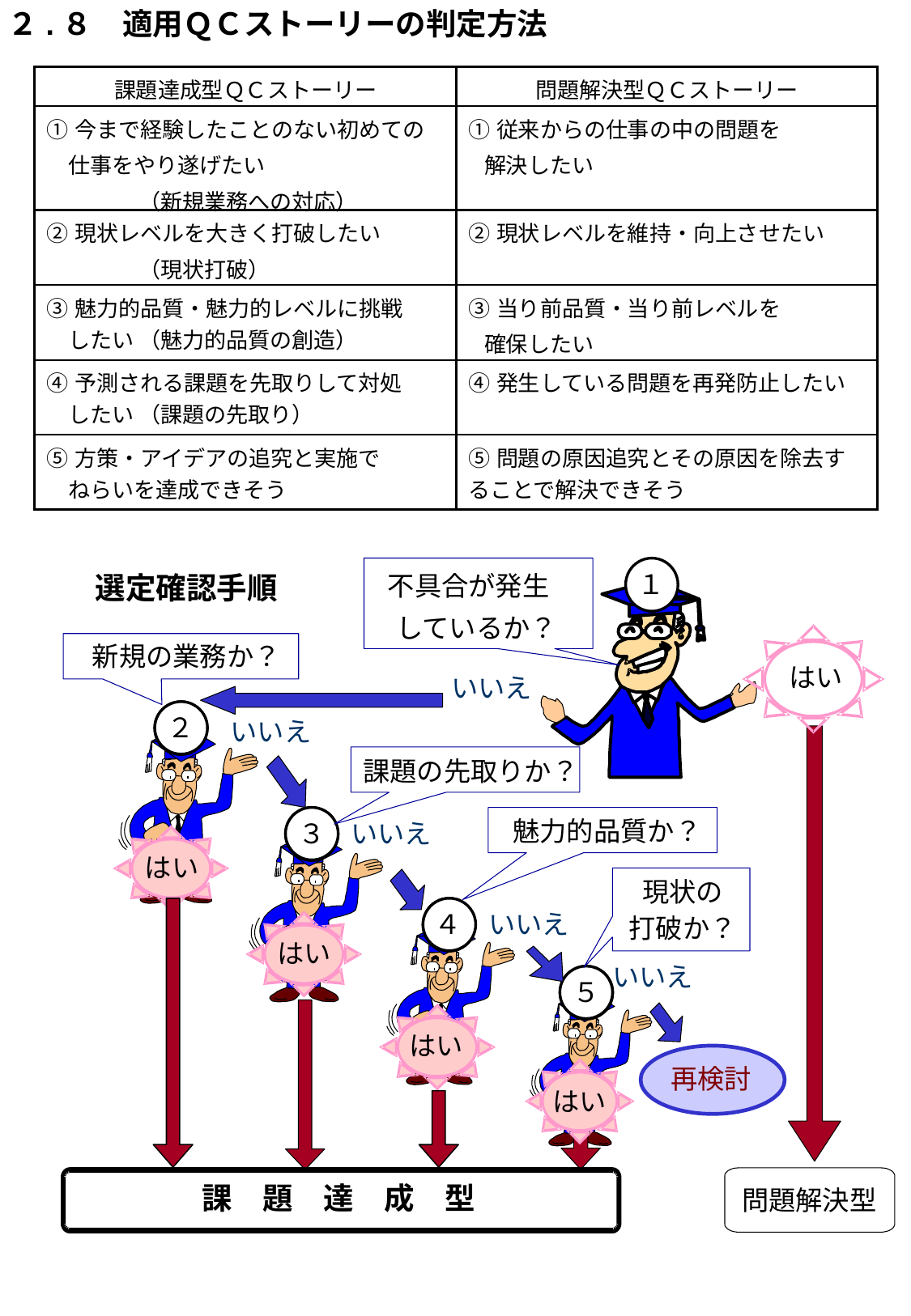

２.８　適用ＱＣストーリーの判定方法
| 課題達成型ＱＣストーリー | 問題解決型ＱＣストーリー |
| --- | --- |
| ①今まで経験したことのない初めての 　仕事をやり遂げたい 　　　　 （新規業務への対応） | ①従来からの仕事の中の問題を 解決したい |
| ②現状レベルを大きく打破したい 　　　　 （現状打破） | ②現状レベルを維持・向上させたい |
| ③魅力的品質・魅力的レベルに挑戦 　したい （魅力的品質の創造） | ③当り前品質・当り前レベルを 確保したい |
| ④予測される課題を先取りして対処 　したい （課題の先取り） | ④発生している問題を再発防止したい |
| ⑤方策・アイデアの追究と実施で 　ねらいを達成できそう | ⑤問題の原因追究とその原因を除去することで解決できそう |

１
選定確認手順
不具合が発生

しているか？

新規の業務か？

はい
いいえ

２
２
いいえ

課題の先取りか？

魅力的品質か？
いいえ
３
３

はい

現状の

４
４
いいえ

打破か？

はい

いいえ

５
５

はい

再検討
はい

課　題　達　成　型
問題解決型